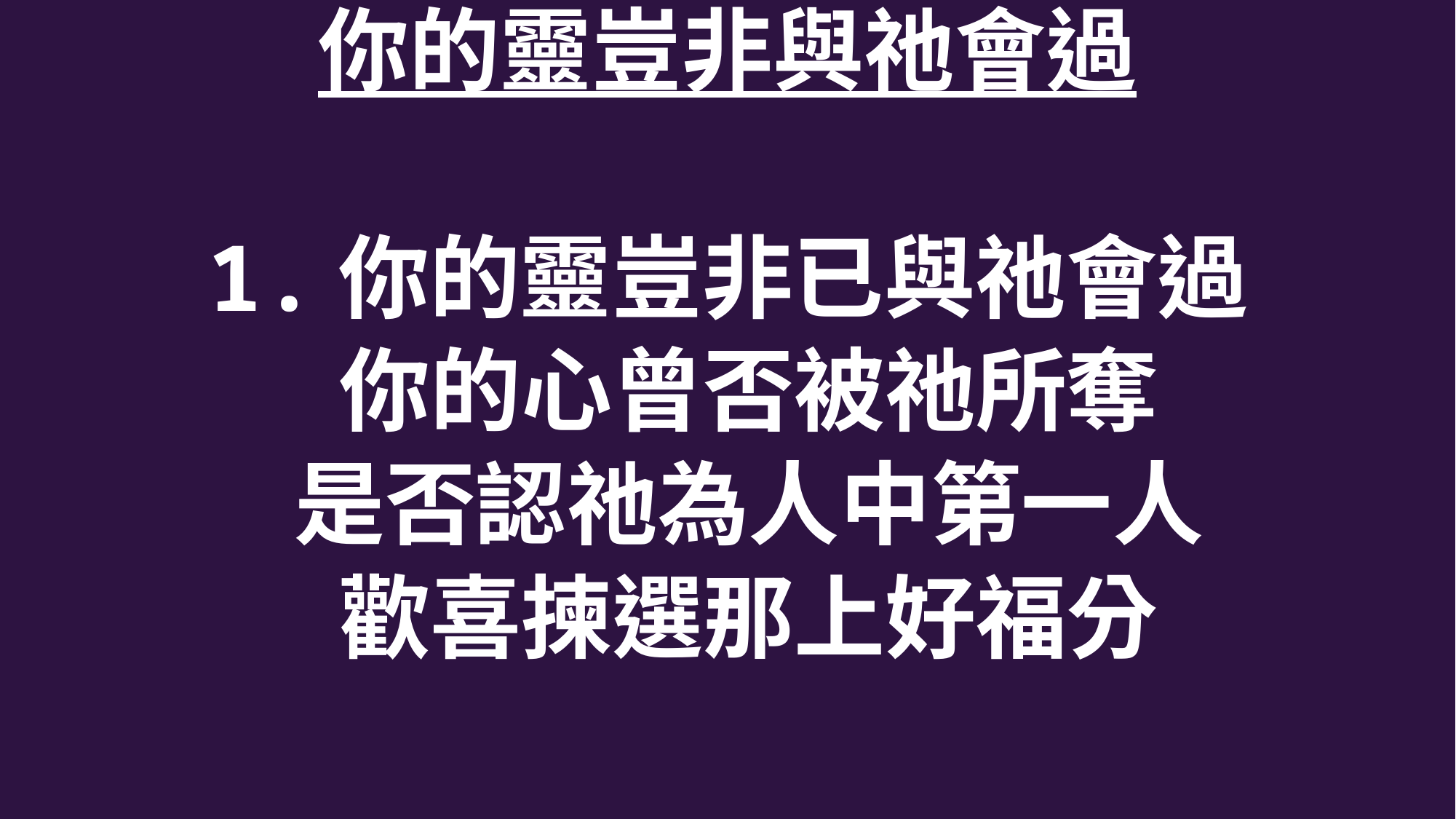

你的靈豈非與祂會過

1.你的靈豈非已與祂會過
 你的心曾否被祂所奪
 是否認祂為人中第一人
 歡喜揀選那上好福分